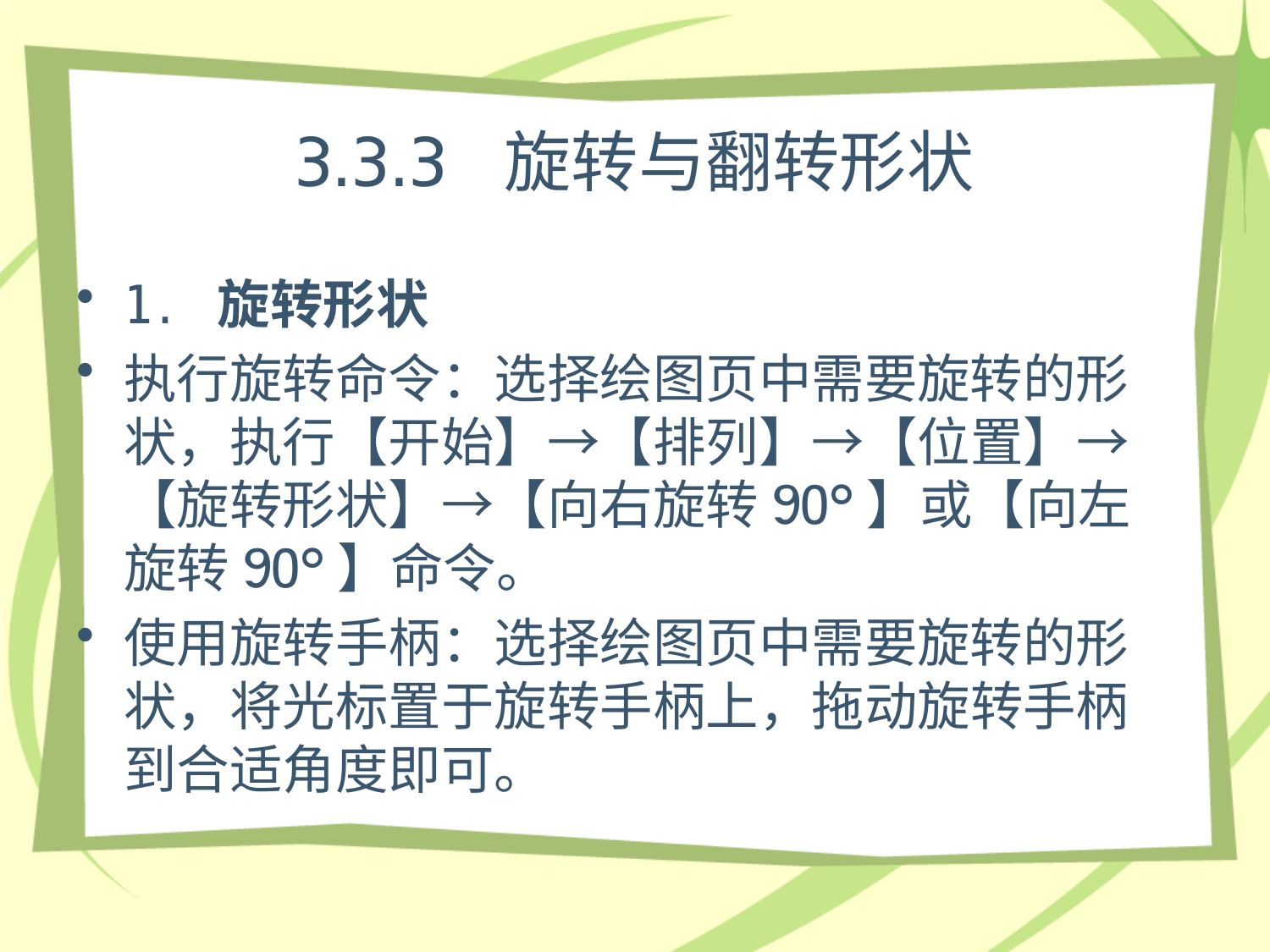

# 3.3.3  旋转与翻转形状
1.  旋转形状
执行旋转命令：选择绘图页中需要旋转的形状，执行【开始】→【排列】→【位置】→【旋转形状】→【向右旋转90°】或【向左旋转90°】命令。
使用旋转手柄：选择绘图页中需要旋转的形状，将光标置于旋转手柄上，拖动旋转手柄到合适角度即可。